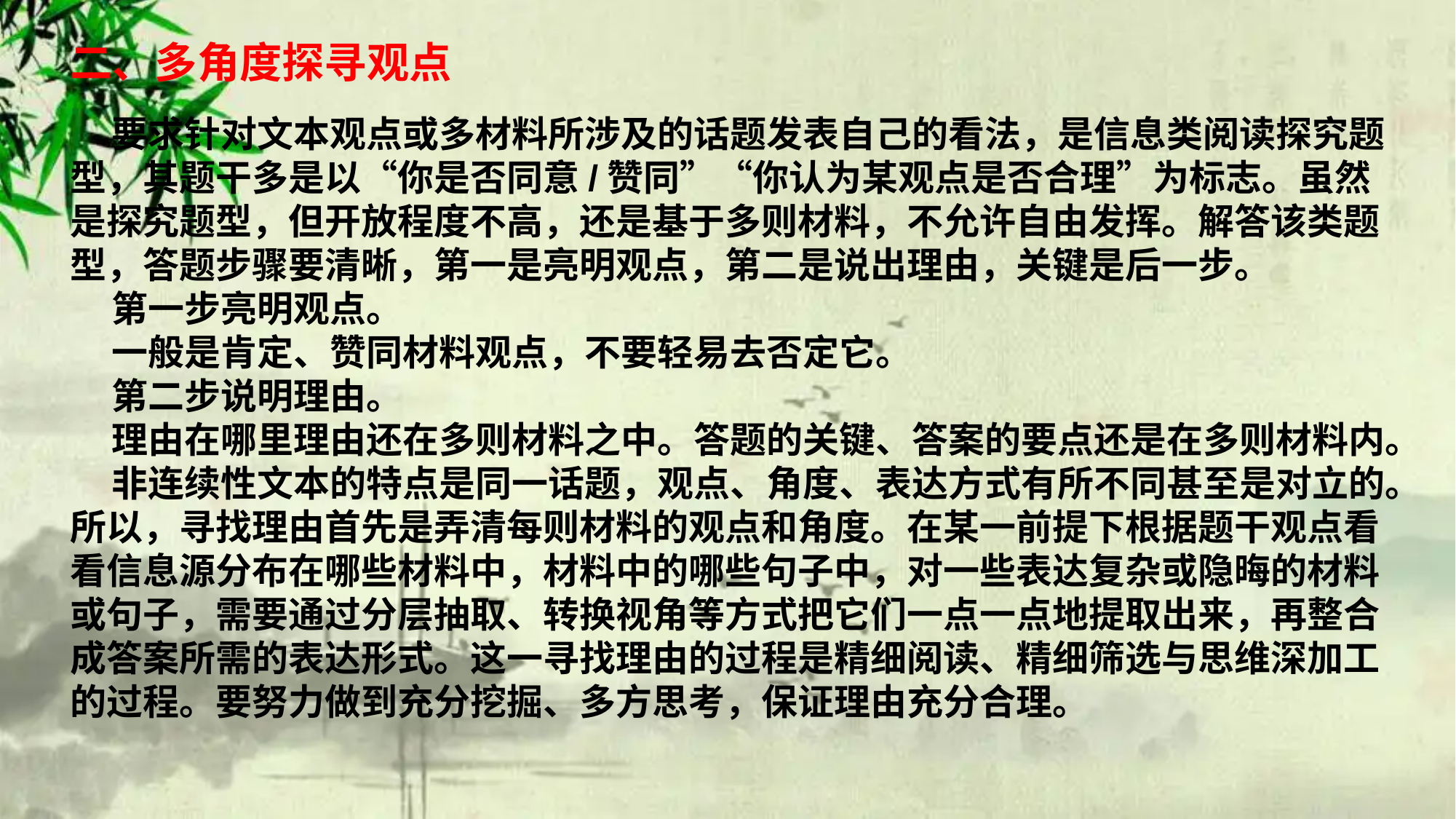

二、多角度探寻观点
    要求针对文本观点或多材料所涉及的话题发表自己的看法，是信息类阅读探究题型，其题干多是以“你是否同意/赞同”“你认为某观点是否合理”为标志。虽然是探究题型，但开放程度不高，还是基于多则材料，不允许自由发挥。解答该类题型，答题步骤要清晰，第一是亮明观点，第二是说出理由，关键是后一步。
    第一步亮明观点。
    一般是肯定、赞同材料观点，不要轻易去否定它。
    第二步说明理由。
    理由在哪里理由还在多则材料之中。答题的关键、答案的要点还是在多则材料内。
    非连续性文本的特点是同一话题，观点、角度、表达方式有所不同甚至是对立的。所以，寻找理由首先是弄清每则材料的观点和角度。在某一前提下根据题干观点看看信息源分布在哪些材料中，材料中的哪些句子中，对一些表达复杂或隐晦的材料或句子，需要通过分层抽取、转换视角等方式把它们一点一点地提取出来，再整合成答案所需的表达形式。这一寻找理由的过程是精细阅读、精细筛选与思维深加工的过程。要努力做到充分挖掘、多方思考，保证理由充分合理。